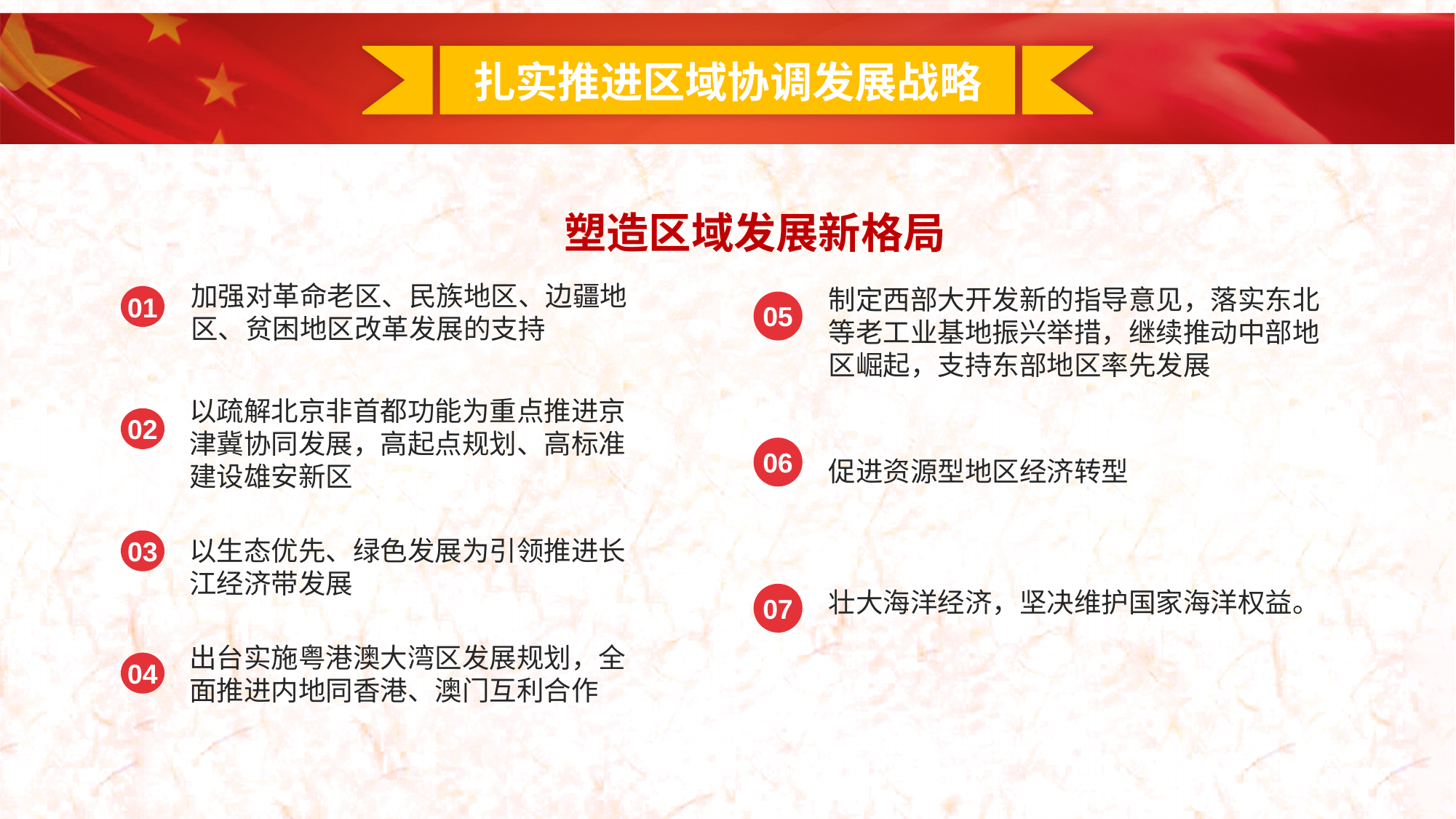

扎实推进区域协调发展战略
塑造区域发展新格局
01
加强对革命老区、民族地区、边疆地区、贫困地区改革发展的支持

以疏解北京非首都功能为重点推进京津冀协同发展，高起点规划、高标准建设雄安新区
02
以生态优先、绿色发展为引领推进长江经济带发展
03
出台实施粤港澳大湾区发展规划，全面推进内地同香港、澳门互利合作
04
制定西部大开发新的指导意见，落实东北等老工业基地振兴举措，继续推动中部地区崛起，支持东部地区率先发展
05
促进资源型地区经济转型
06
07
壮大海洋经济，坚决维护国家海洋权益。